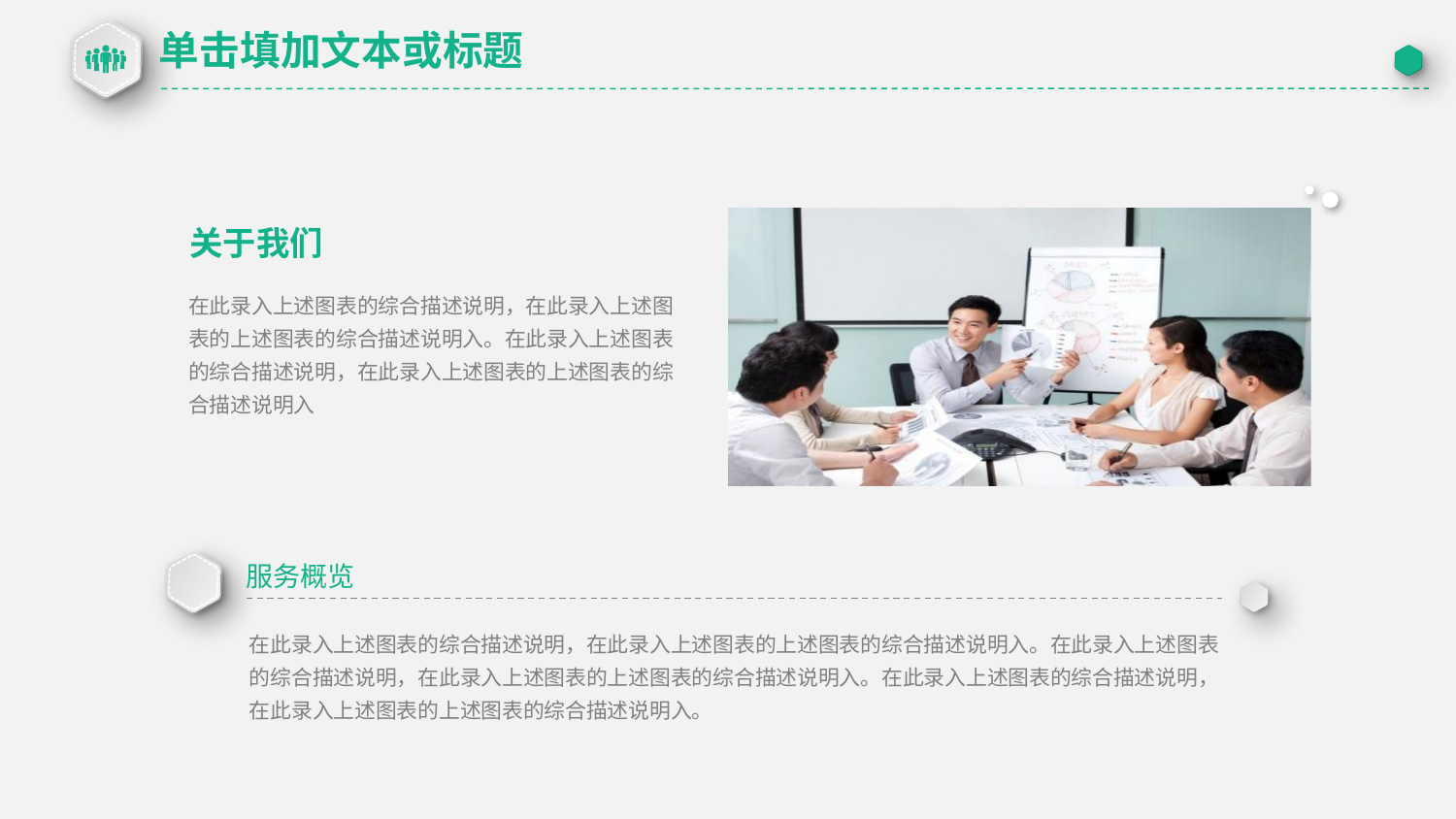

单击填加文本或标题

关于我们
在此录入上述图表的综合描述说明，在此录入上述图表的上述图表的综合描述说明入。在此录入上述图表的综合描述说明，在此录入上述图表的上述图表的综合描述说明入

服务概览

在此录入上述图表的综合描述说明，在此录入上述图表的上述图表的综合描述说明入。在此录入上述图表的综合描述说明，在此录入上述图表的上述图表的综合描述说明入。在此录入上述图表的综合描述说明，在此录入上述图表的上述图表的综合描述说明入。